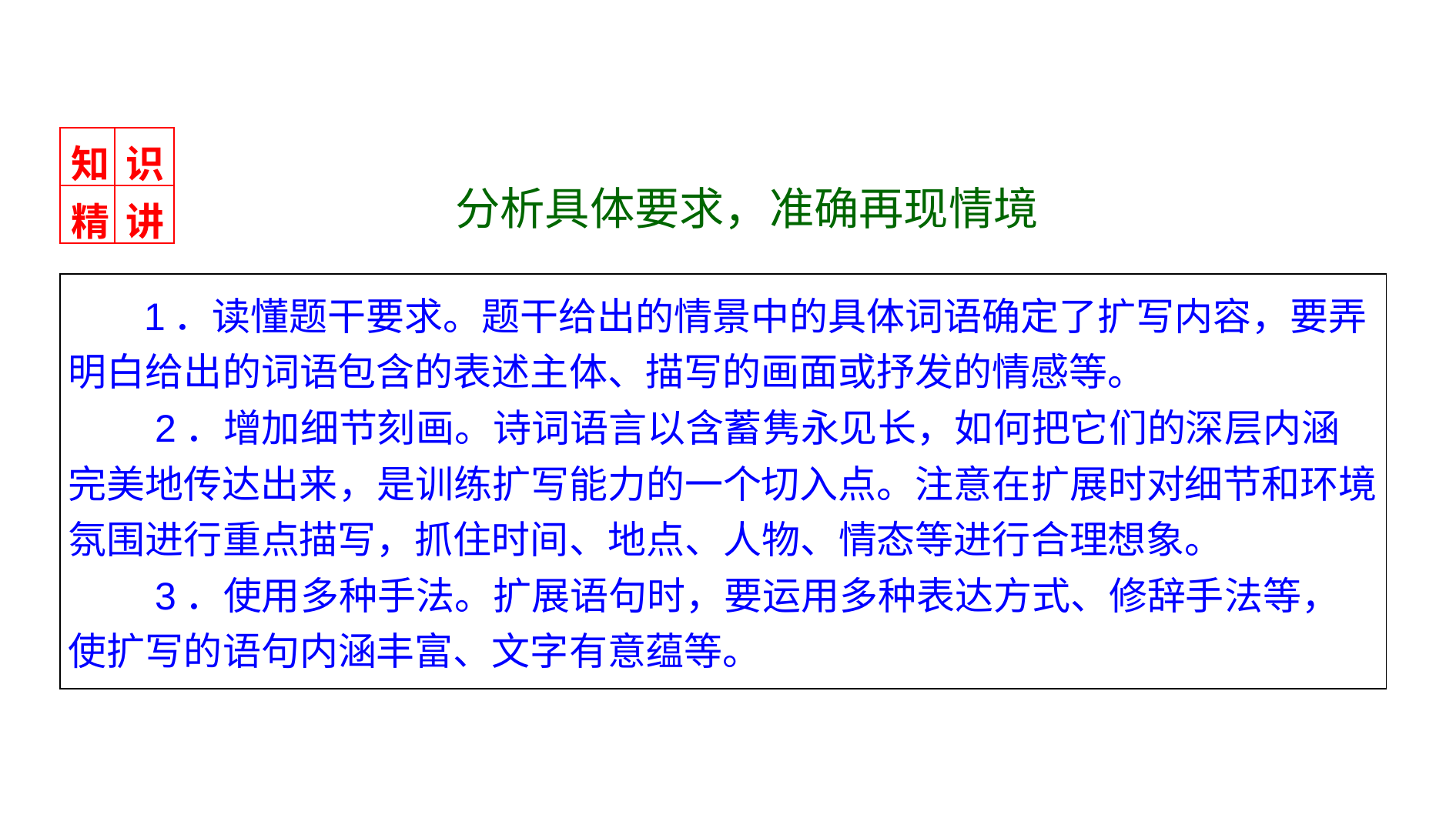

| 知 | 识 |
| --- | --- |
| 精 | 讲 |
　分析具体要求，准确再现情境
| 1．读懂题干要求。题干给出的情景中的具体词语确定了扩写内容，要弄明白给出的词语包含的表述主体、描写的画面或抒发的情感等。 2．增加细节刻画。诗词语言以含蓄隽永见长，如何把它们的深层内涵完美地传达出来，是训练扩写能力的一个切入点。注意在扩展时对细节和环境氛围进行重点描写，抓住时间、地点、人物、情态等进行合理想象。 3．使用多种手法。扩展语句时，要运用多种表达方式、修辞手法等，使扩写的语句内涵丰富、文字有意蕴等。 |
| --- |